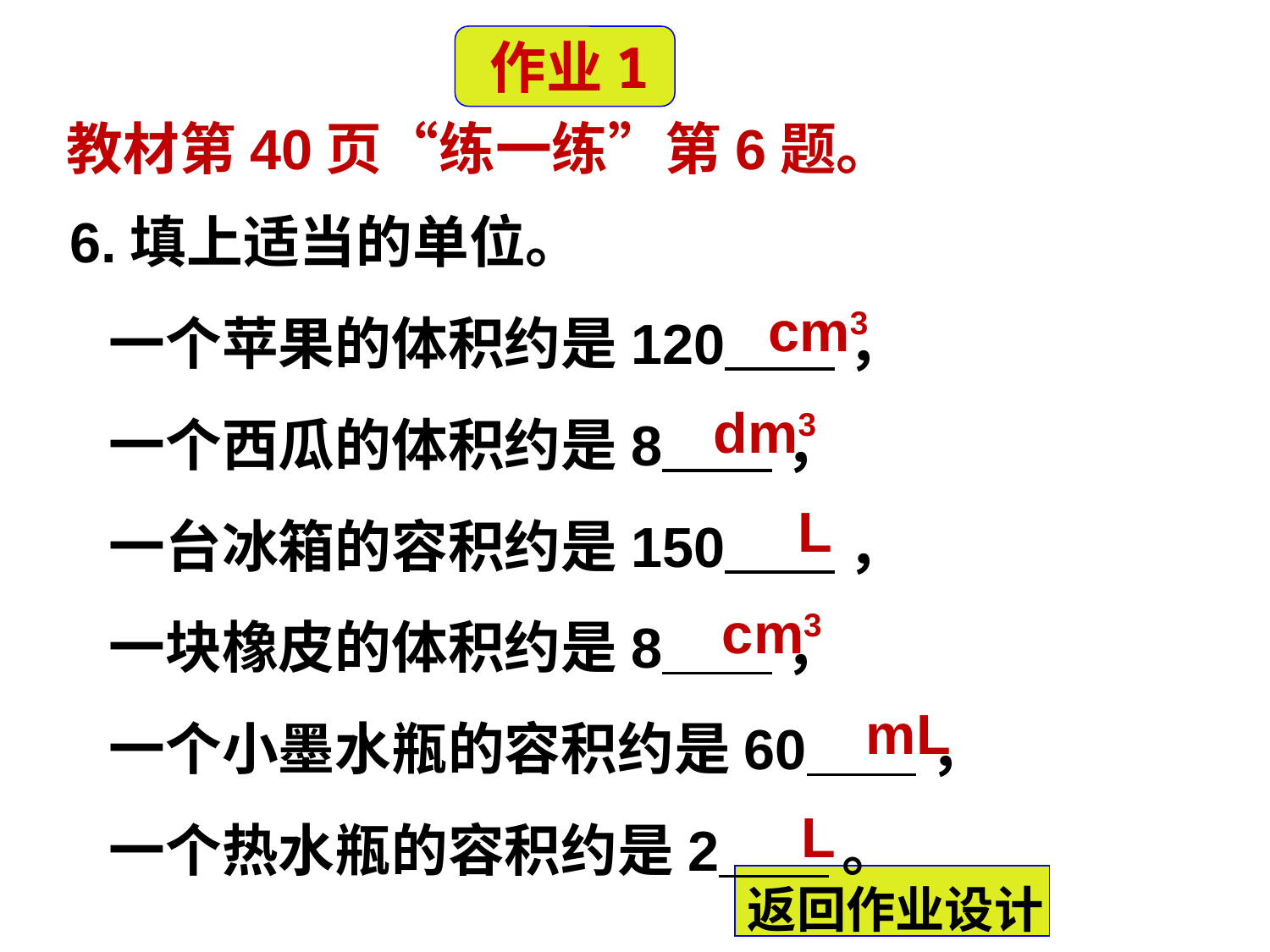

作业1
    教材第40页“练一练”第6题。

6.填上适当的单位。
  一个苹果的体积约是120       ，
  一个西瓜的体积约是8       ，
  一台冰箱的容积约是150       ，
  一块橡皮的体积约是8       ，
  一个小墨水瓶的容积约是60       ，
  一个热水瓶的容积约是2       。
cm3
dm3
L
cm3
mL
L

返回作业设计